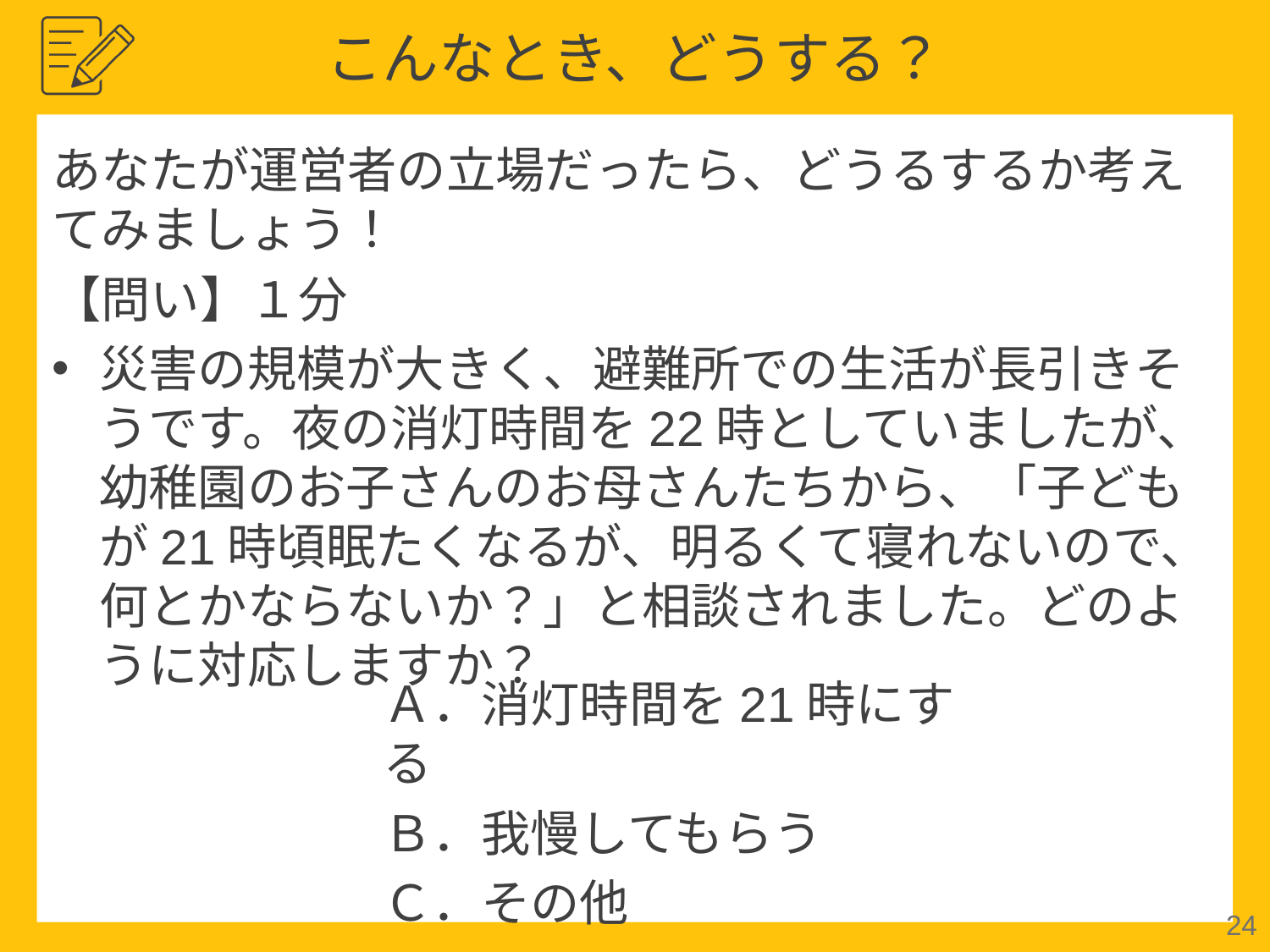

こんなとき、どうする？
あなたが運営者の立場だったら、どうるするか考えてみましょう！
【問い】１分
災害の規模が大きく、避難所での生活が長引きそうです。夜の消灯時間を22時としていましたが、幼稚園のお子さんのお母さんたちから、「子どもが21時頃眠たくなるが、明るくて寝れないので、何とかならないか？」と相談されました。どのように対応しますか？
Ａ．消灯時間を21時にする
Ｂ．我慢してもらう
Ｃ．その他
24